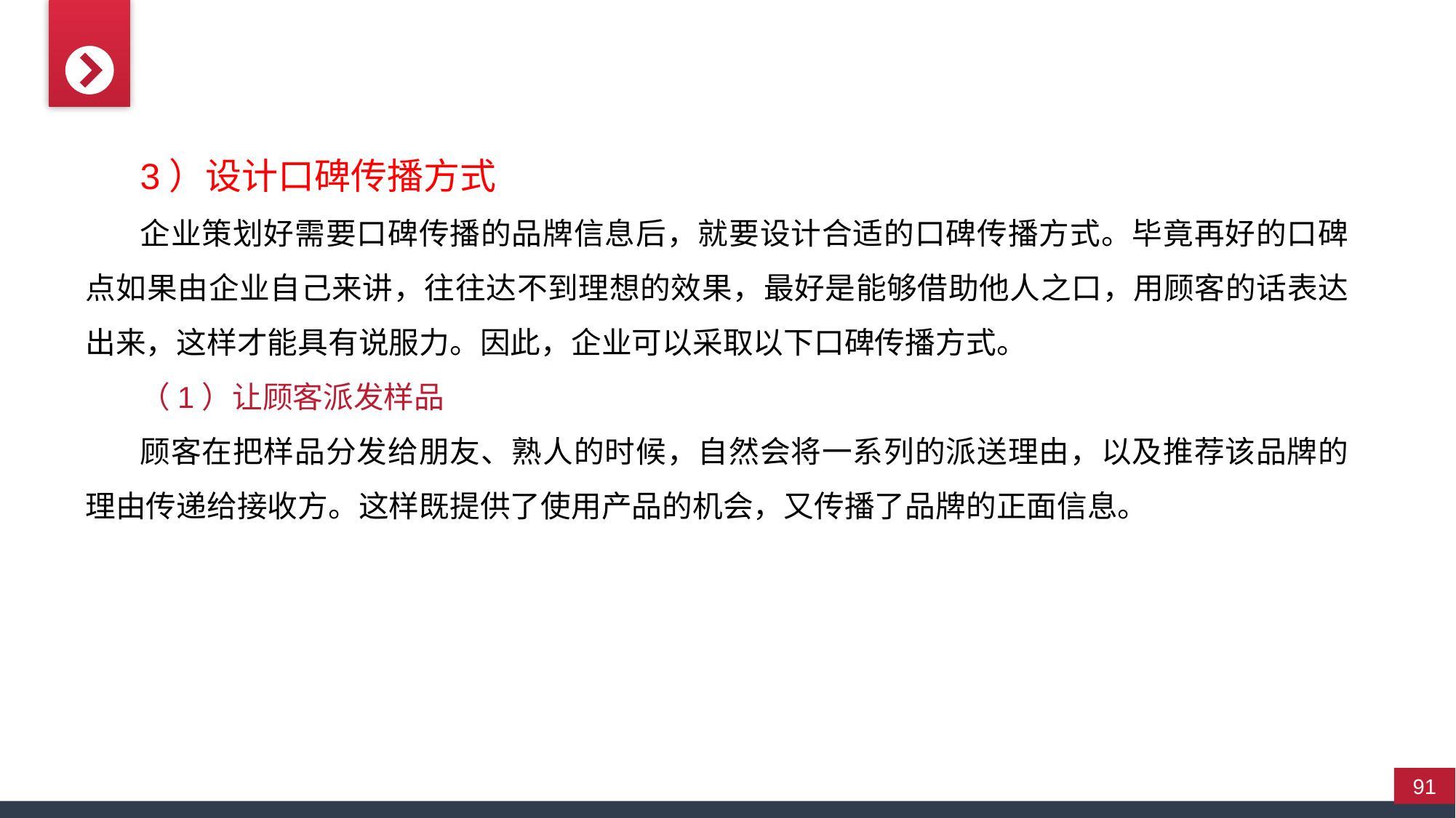

3）设计口碑传播方式
企业策划好需要口碑传播的品牌信息后，就要设计合适的口碑传播方式。毕竟再好的口碑点如果由企业自己来讲，往往达不到理想的效果，最好是能够借助他人之口，用顾客的话表达出来，这样才能具有说服力。因此，企业可以采取以下口碑传播方式。
（1）让顾客派发样品
顾客在把样品分发给朋友、熟人的时候，自然会将一系列的派送理由，以及推荐该品牌的理由传递给接收方。这样既提供了使用产品的机会，又传播了品牌的正面信息。